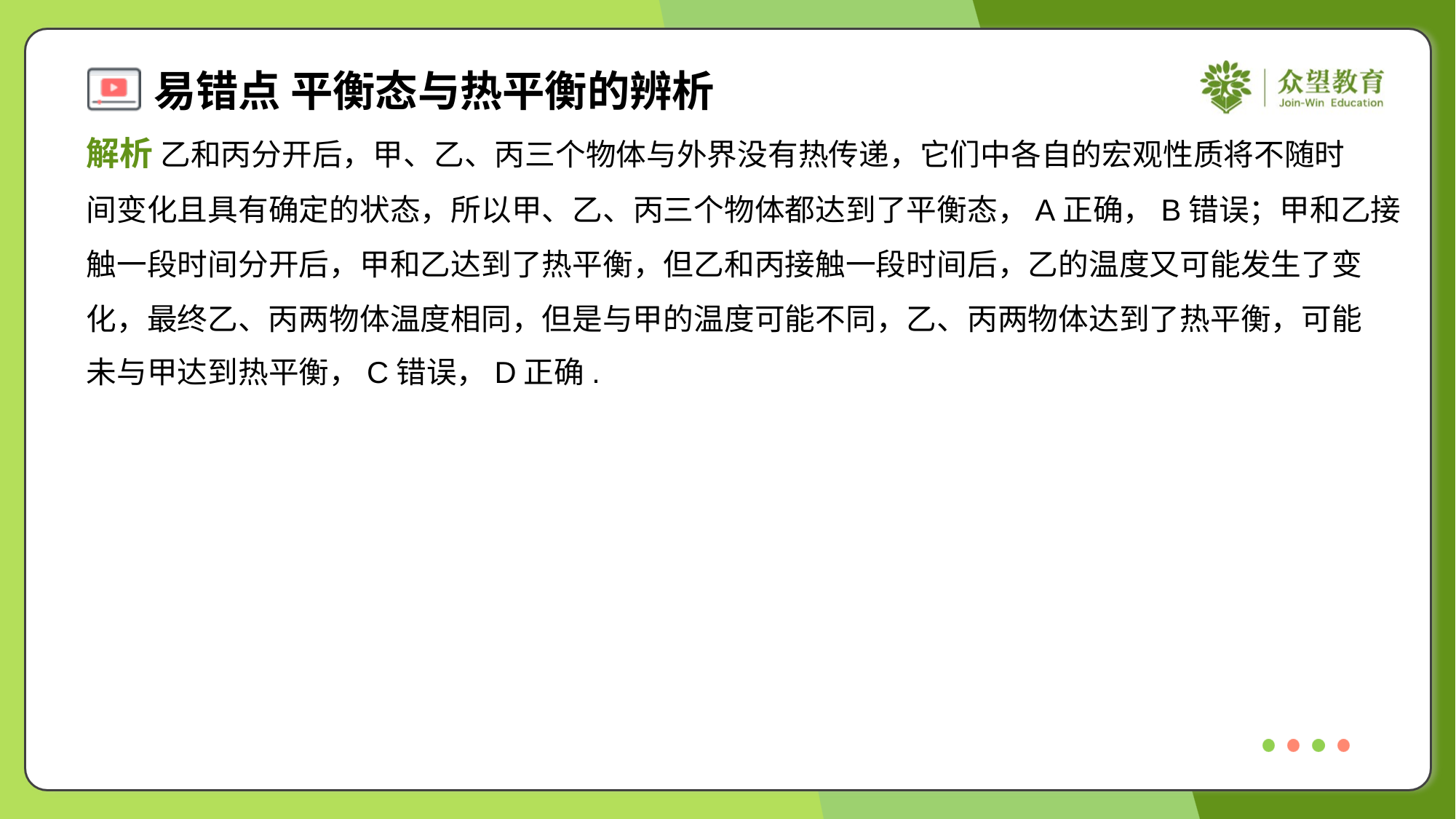

解析 乙和丙分开后，甲、乙、丙三个物体与外界没有热传递，它们中各自的宏观性质将不随时
间变化且具有确定的状态，所以甲、乙、丙三个物体都达到了平衡态，A正确，B错误；甲和乙接
触一段时间分开后，甲和乙达到了热平衡，但乙和丙接触一段时间后，乙的温度又可能发生了变
化，最终乙、丙两物体温度相同，但是与甲的温度可能不同，乙、丙两物体达到了热平衡，可能
未与甲达到热平衡，C错误，D正确.